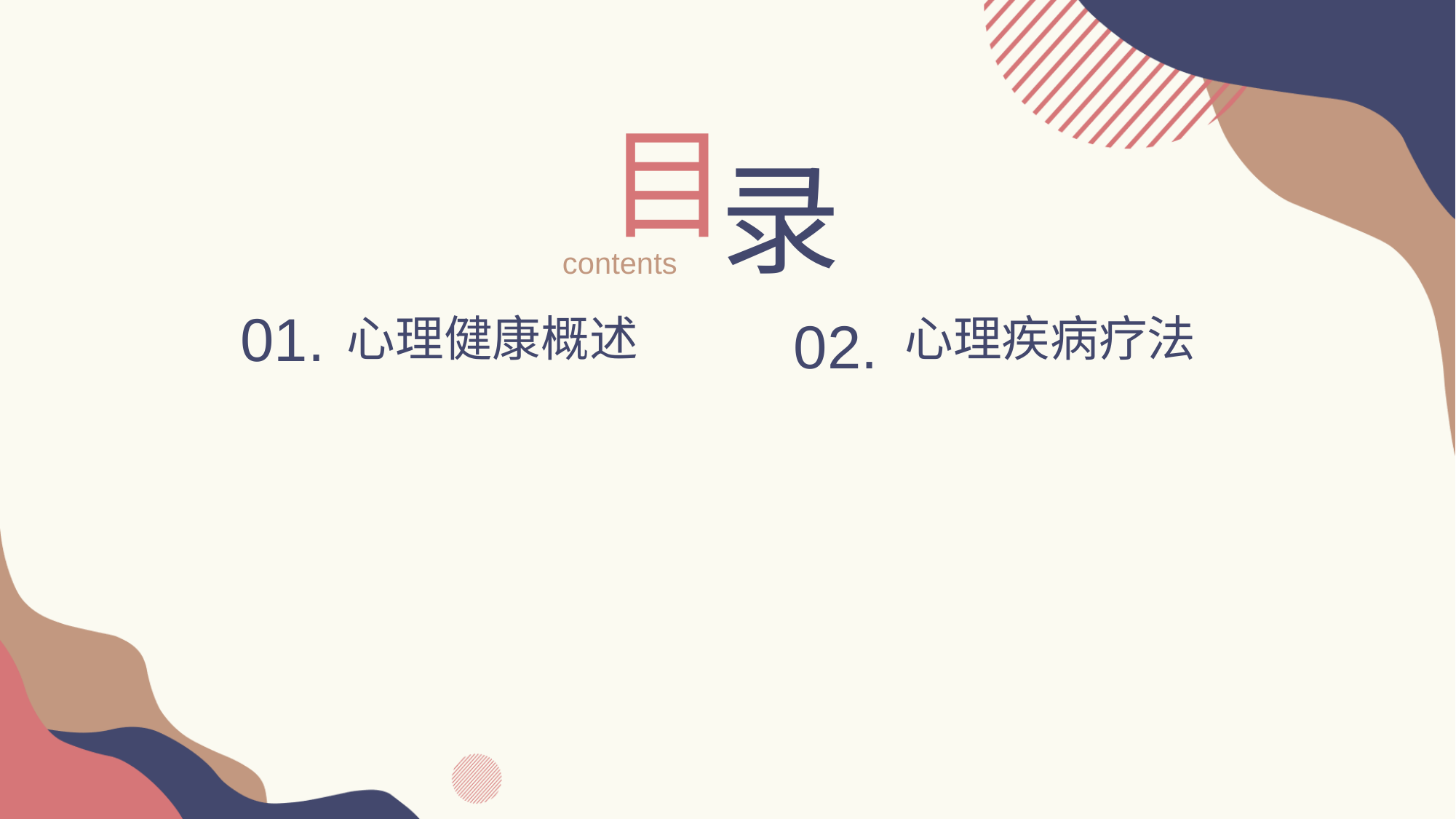

目
录
contents
01.
心理健康概述
02.
心理疾病疗法